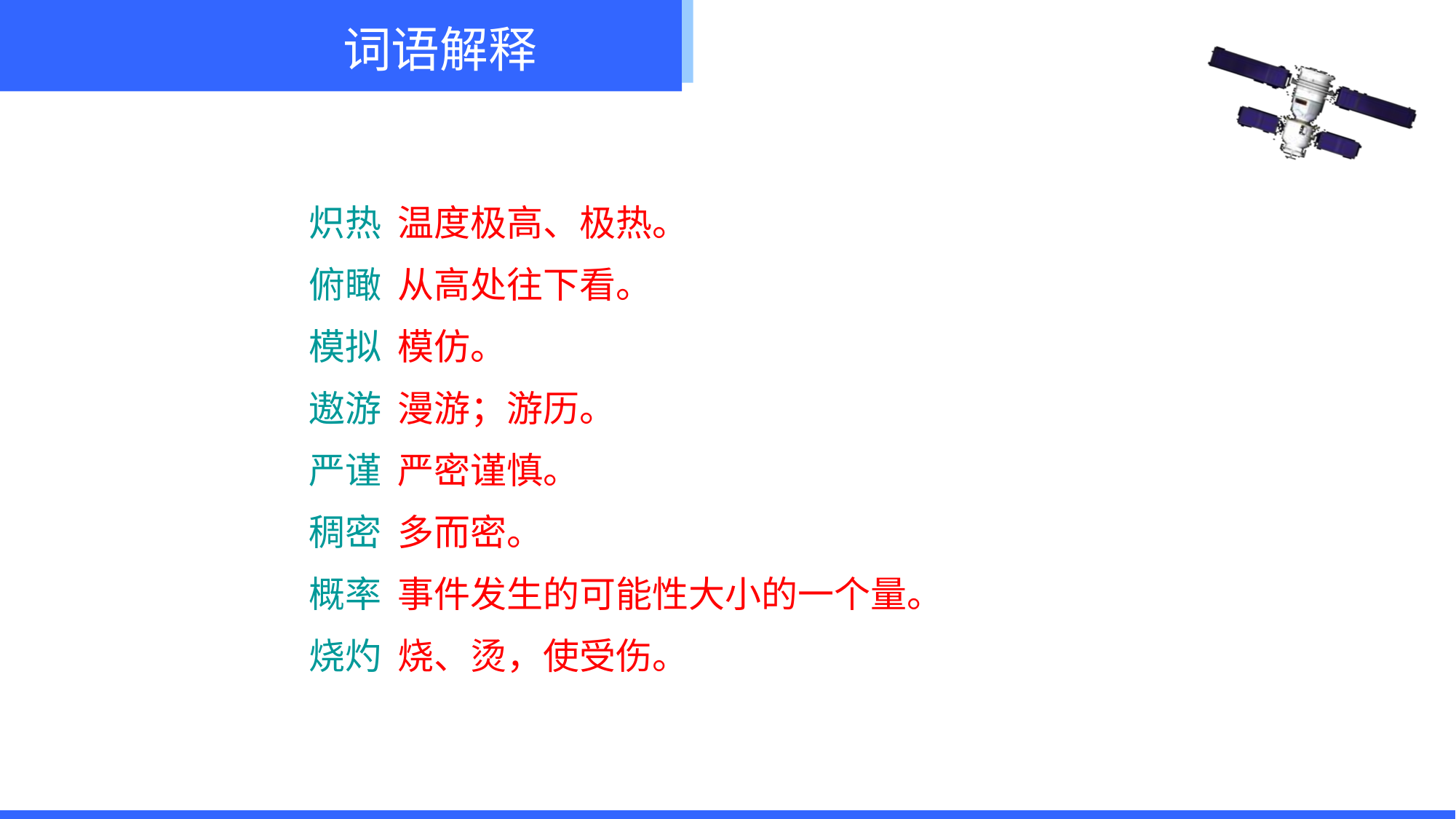

词语解释
炽热  温度极高、极热。
俯瞰  从高处往下看。
模拟  模仿。
遨游  漫游；游历。
严谨  严密谨慎。
稠密  多而密。
概率  事件发生的可能性大小的一个量。
烧灼  烧、烫，使受伤。